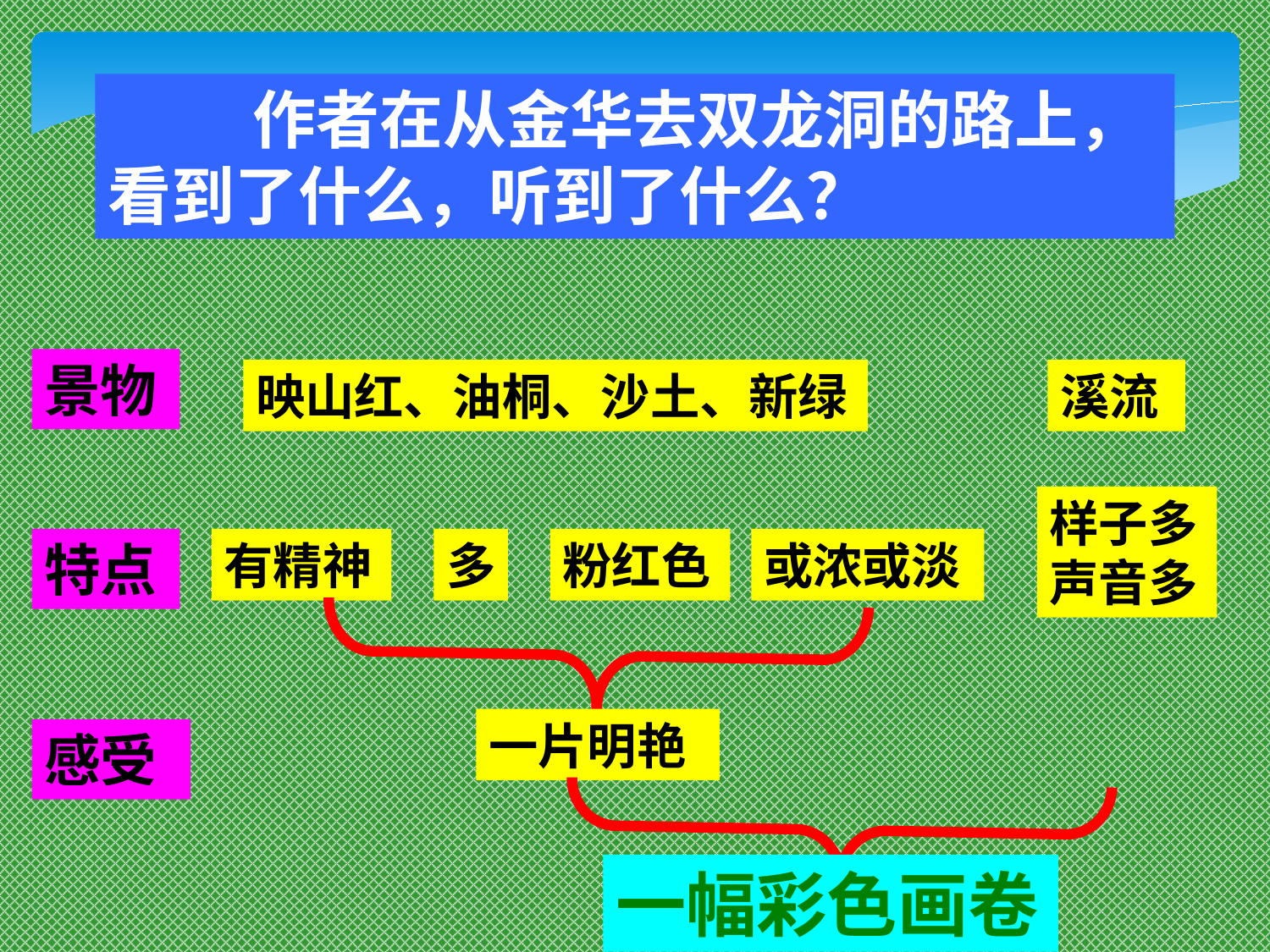

作者在从金华去双龙洞的路上，看到了什么，听到了什么？
景物
映山红、油桐、沙土、新绿
溪流

样子多声音多
特点
有精神
多
粉红色
或浓或淡

一片明艳
感受
一幅彩色画卷